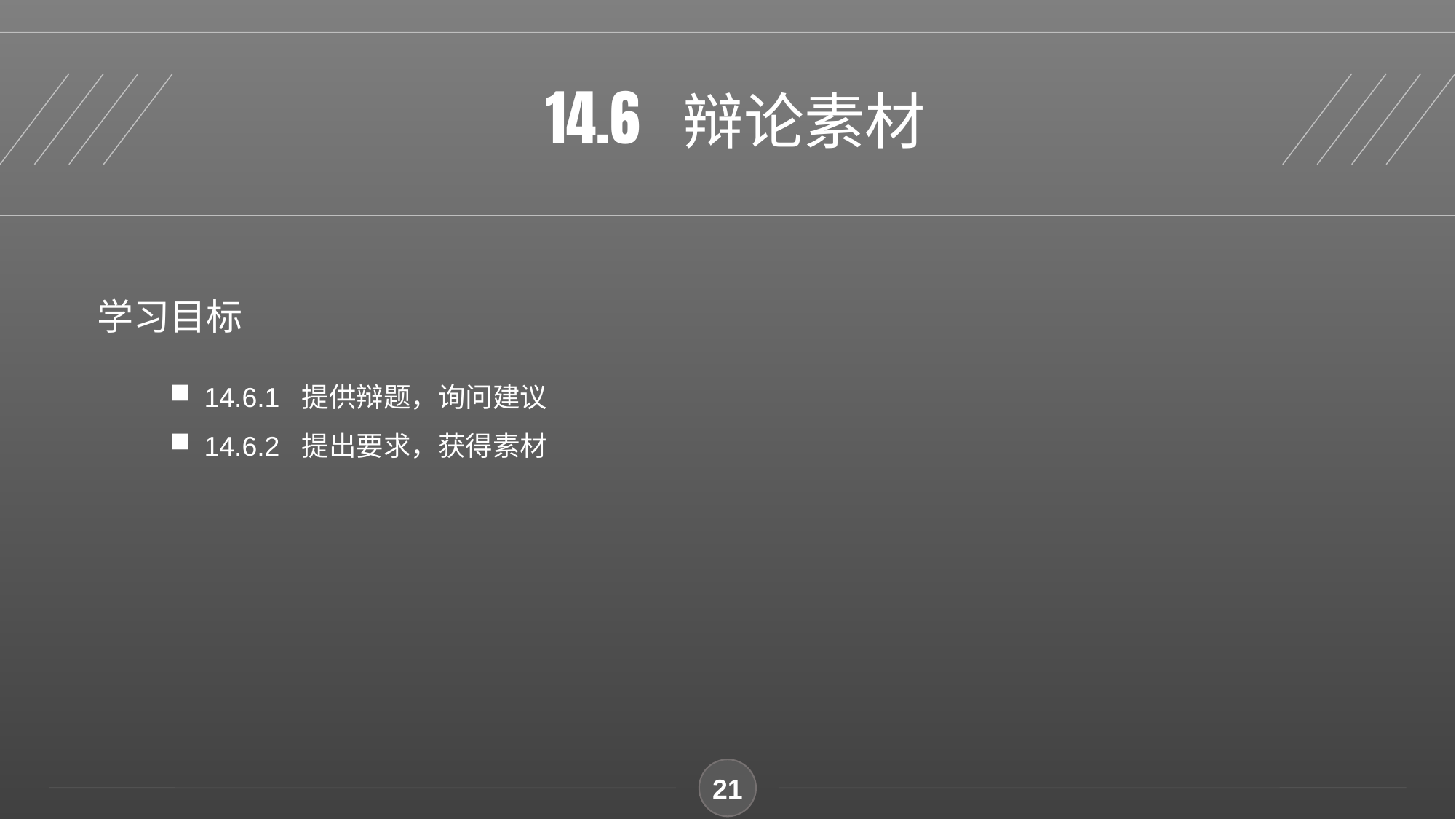

14.6  辩论素材

学习目标
14.6.1  提供辩题，询问建议
14.6.2  提出要求，获得素材